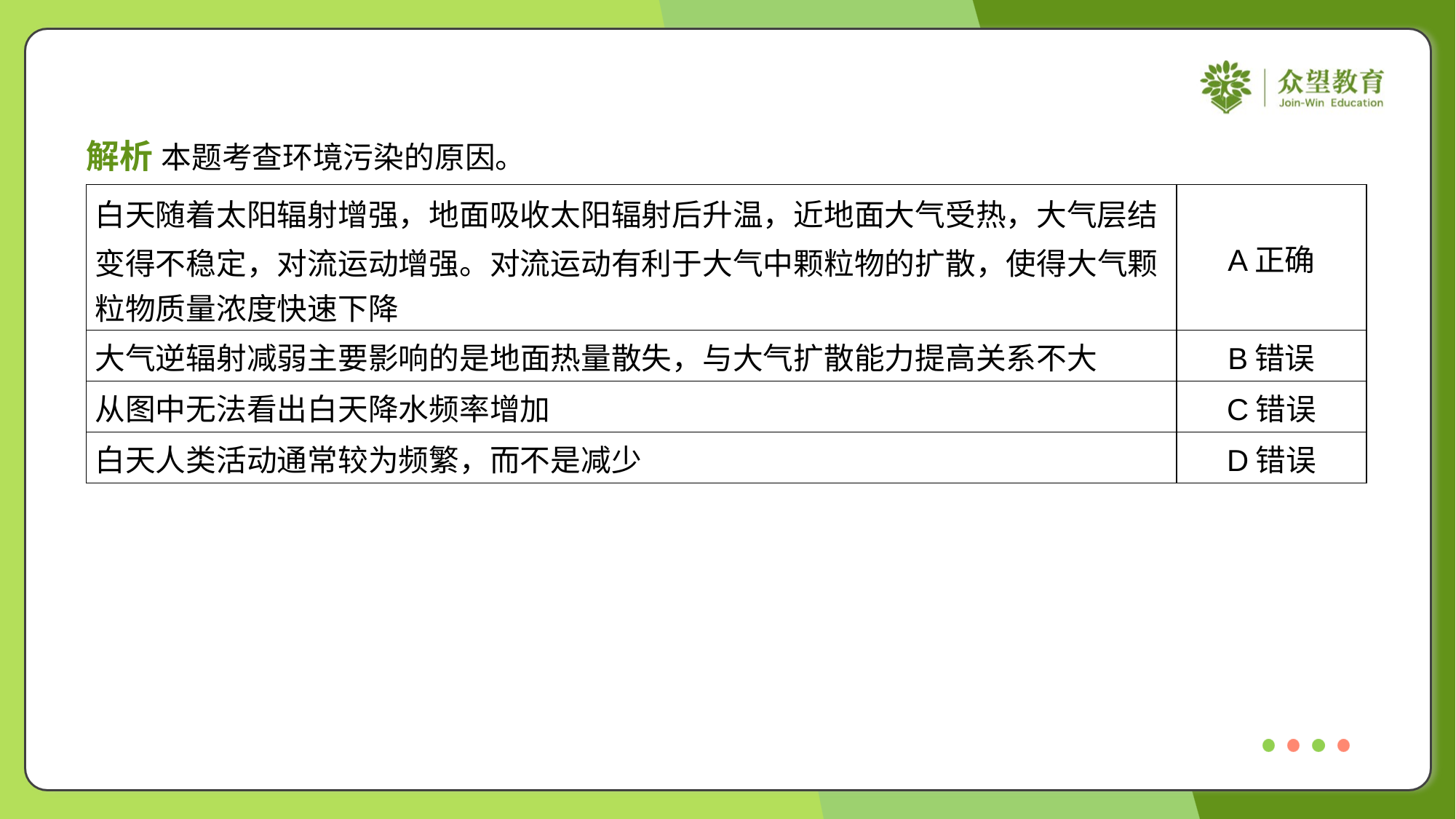

解析 本题考查环境污染的原因。
| 白天随着太阳辐射增强，地面吸收太阳辐射后升温，近地面大气受热，大气层结 变得不稳定，对流运动增强。对流运动有利于大气中颗粒物的扩散，使得大气颗 粒物质量浓度快速下降 | A正确 |
| --- | --- |
| 大气逆辐射减弱主要影响的是地面热量散失，与大气扩散能力提高关系不大 | B错误 |
| 从图中无法看出白天降水频率增加 | C错误 |
| 白天人类活动通常较为频繁，而不是减少 | D错误 |